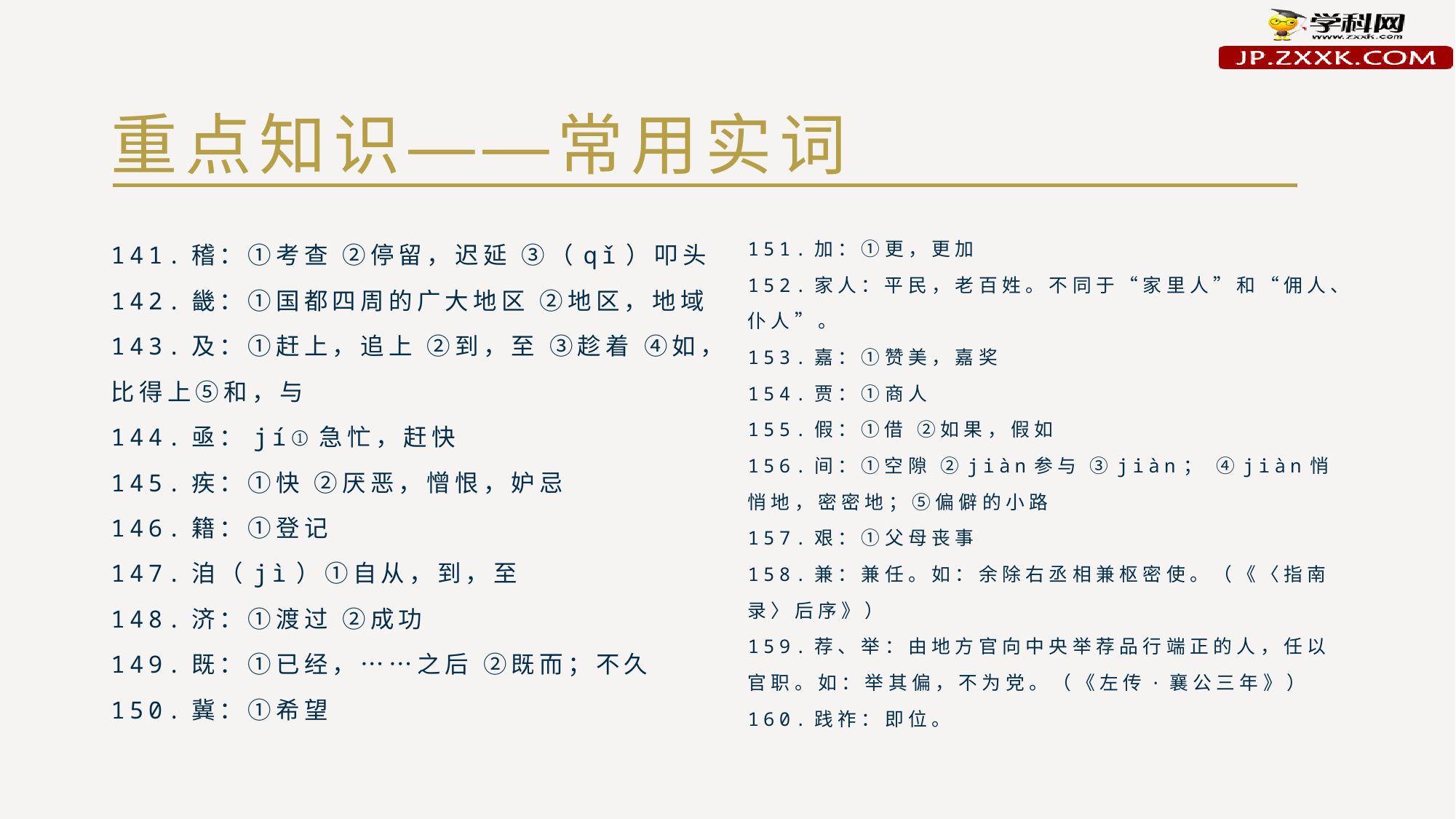

# 重点知识——常用实词
141.稽：①考查 ②停留，迟延 ③（qǐ）叩头
142.畿：①国都四周的广大地区 ②地区，地域
143.及：①赶上，追上 ②到，至 ③趁着 ④如，比得上⑤和，与
144.亟：jí①急忙，赶快
145.疾：①快 ②厌恶，憎恨，妒忌
146.籍：①登记
147.洎（jì）①自从，到，至
148.济：①渡过 ②成功
149.既：①已经，……之后 ②既而；不久
150.冀：①希望
151.加：①更，更加
152.家人：平民，老百姓。不同于“家里人”和“佣人、仆人”。
153.嘉：①赞美，嘉奖
154.贾：①商人
155.假：①借 ②如果，假如
156.间：①空隙 ②jiàn参与 ③jiàn； ④jiàn悄悄地，密密地；⑤偏僻的小路
157.艰：①父母丧事
158.兼：兼任。如：余除右丞相兼枢密使。（《〈指南录〉后序》）
159.荐、举：由地方官向中央举荐品行端正的人，任以官职。如：举其偏，不为党。（《左传·襄公三年》）
160.践祚：即位。